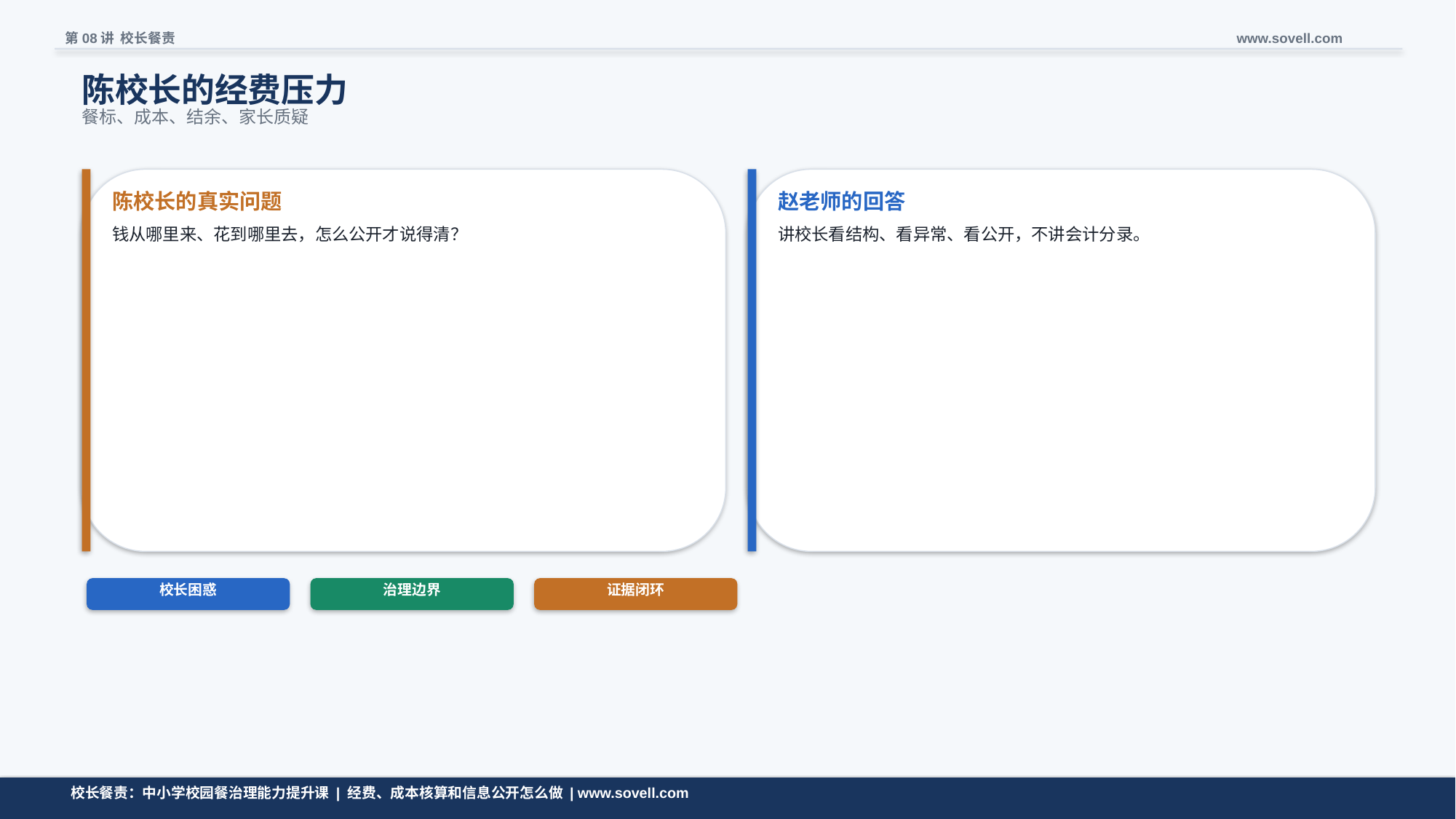

第08讲  校长餐责
www.sovell.com

陈校长的经费压力
餐标、成本、结余、家长质疑

陈校长的真实问题
赵老师的回答
钱从哪里来、花到哪里去，怎么公开才说得清？
讲校长看结构、看异常、看公开，不讲会计分录。

校长困惑
治理边界
证据闭环

问题先收窄，再进入模型。
校长餐责：中小学校园餐治理能力提升课 | 经费、成本核算和信息公开怎么做 | www.sovell.com